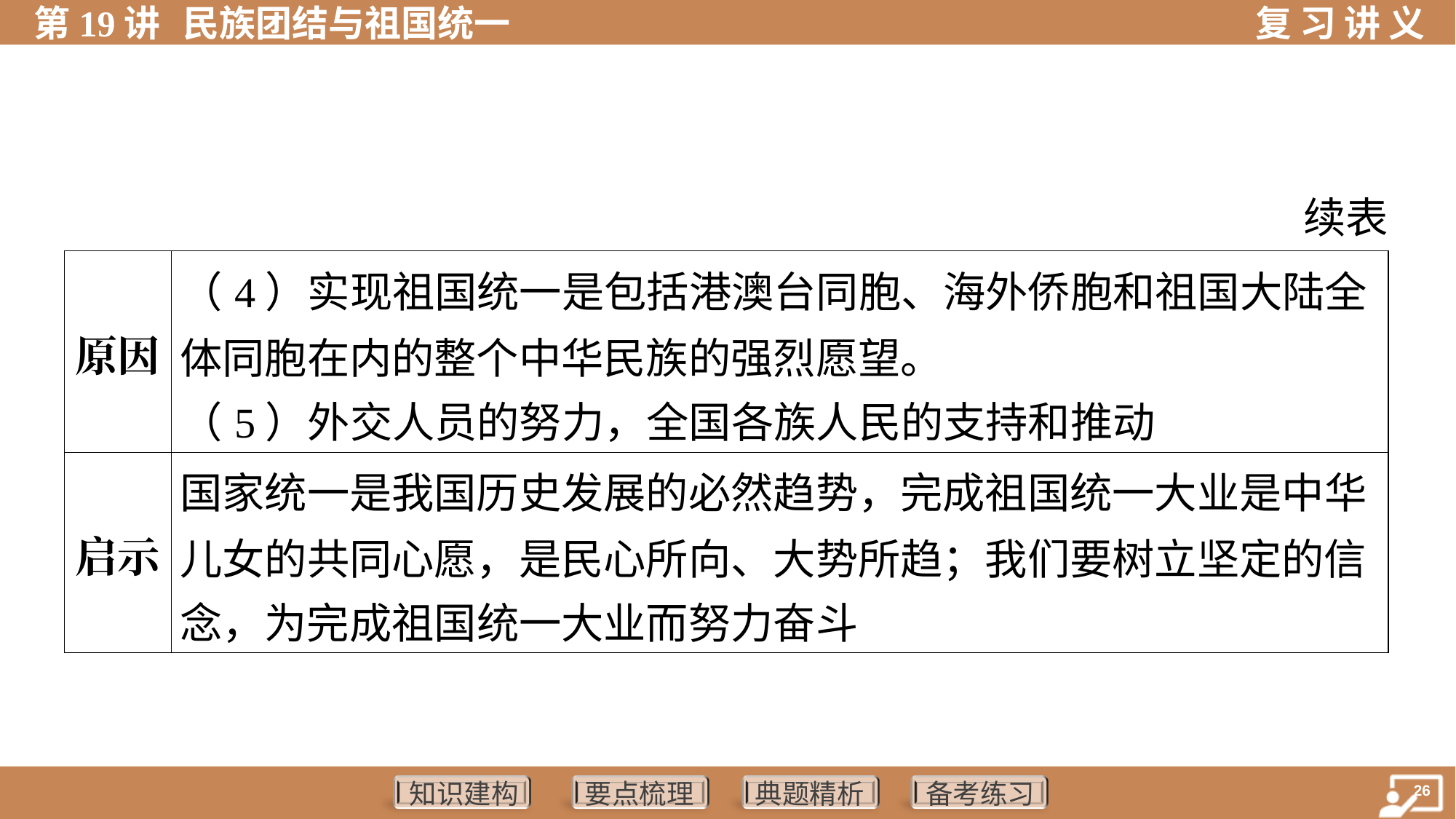

续表
| 原因 | （4）实现祖国统一是包括港澳台同胞、海外侨胞和祖国大陆全 体同胞在内的整个中华民族的强烈愿望。 （5）外交人员的努力，全国各族人民的支持和推动 |
| --- | --- |
| 启示 | 国家统一是我国历史发展的必然趋势，完成祖国统一大业是中华 儿女的共同心愿，是民心所向、大势所趋；我们要树立坚定的信 念，为完成祖国统一大业而努力奋斗 |